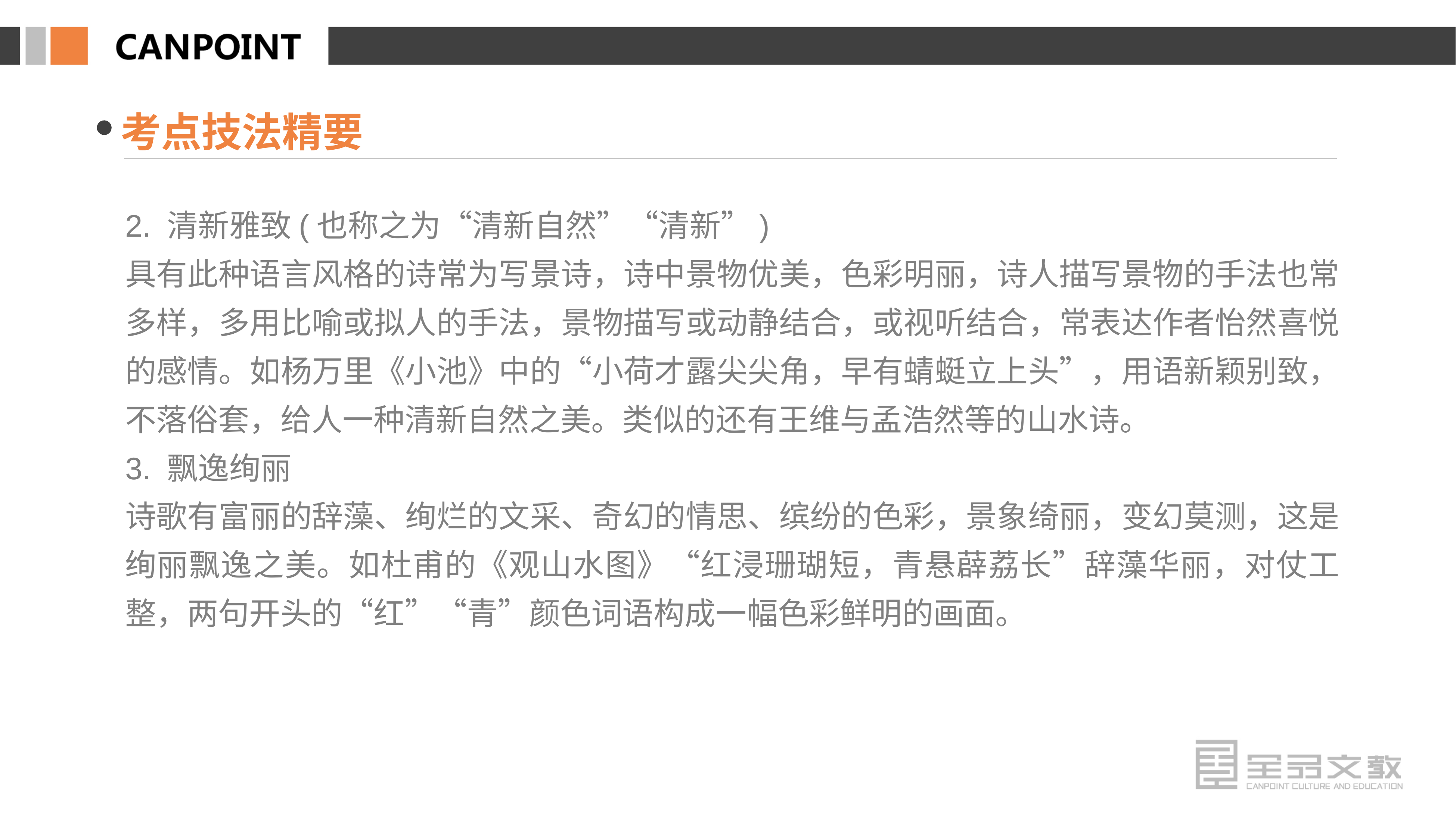

考点技法精要

2. 清新雅致(也称之为“清新自然”“清新”)
具有此种语言风格的诗常为写景诗，诗中景物优美，色彩明丽，诗人描写景物的手法也常多样，多用比喻或拟人的手法，景物描写或动静结合，或视听结合，常表达作者怡然喜悦的感情。如杨万里《小池》中的“小荷才露尖尖角，早有蜻蜓立上头”，用语新颖别致，不落俗套，给人一种清新自然之美。类似的还有王维与孟浩然等的山水诗。
3. 飘逸绚丽
诗歌有富丽的辞藻、绚烂的文采、奇幻的情思、缤纷的色彩，景象绮丽，变幻莫测，这是绚丽飘逸之美。如杜甫的《观山水图》“红浸珊瑚短，青悬薜荔长”辞藻华丽，对仗工整，两句开头的“红”“青”颜色词语构成一幅色彩鲜明的画面。